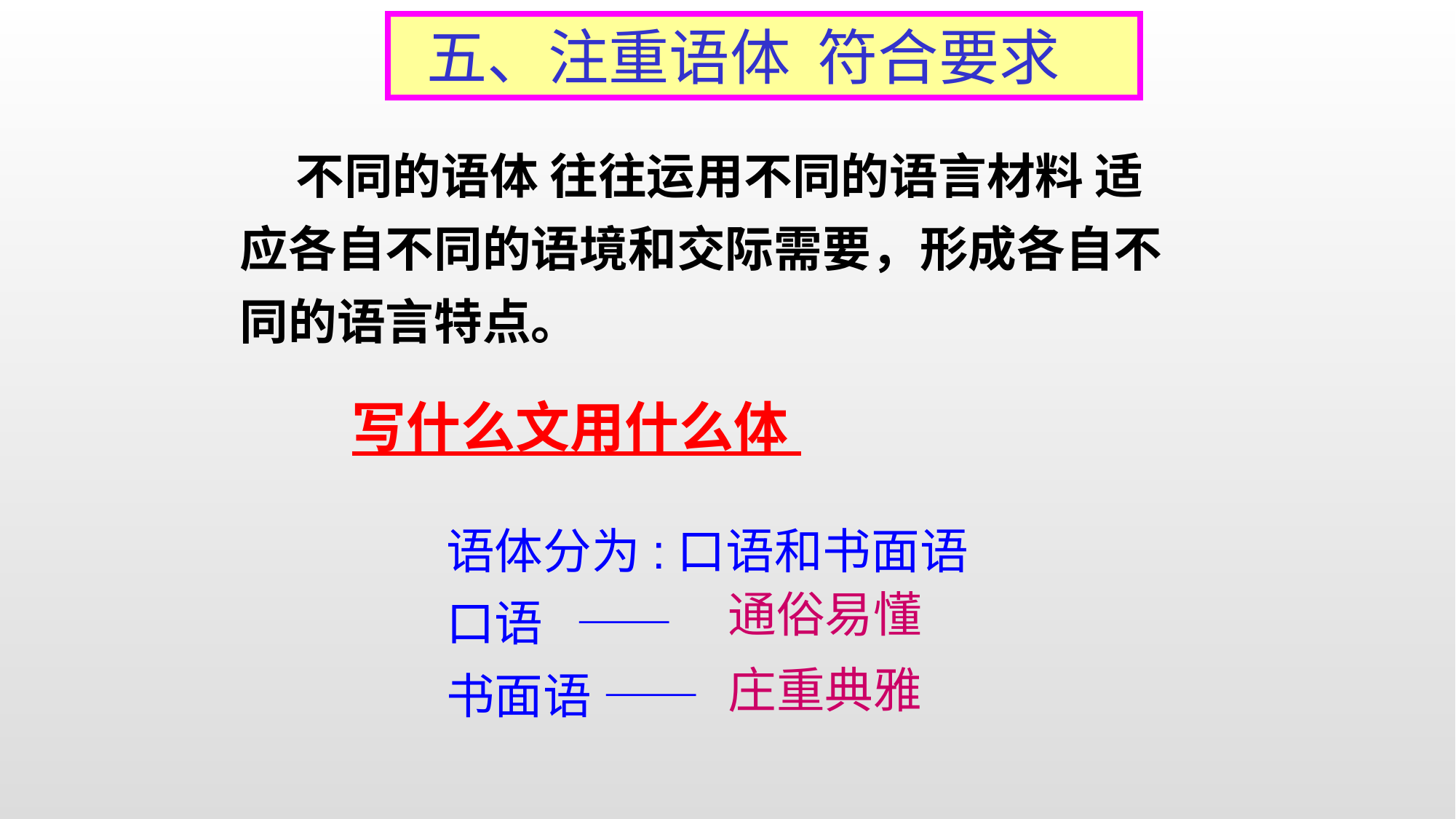

五、注重语体  符合要求
    不同的语体 往往运用不同的语言材料 适应各自不同的语境和交际需要，形成各自不同的语言特点。
        写什么文用什么体
语体分为:口语和书面语
口语   ——
书面语 ——
通俗易懂
庄重典雅